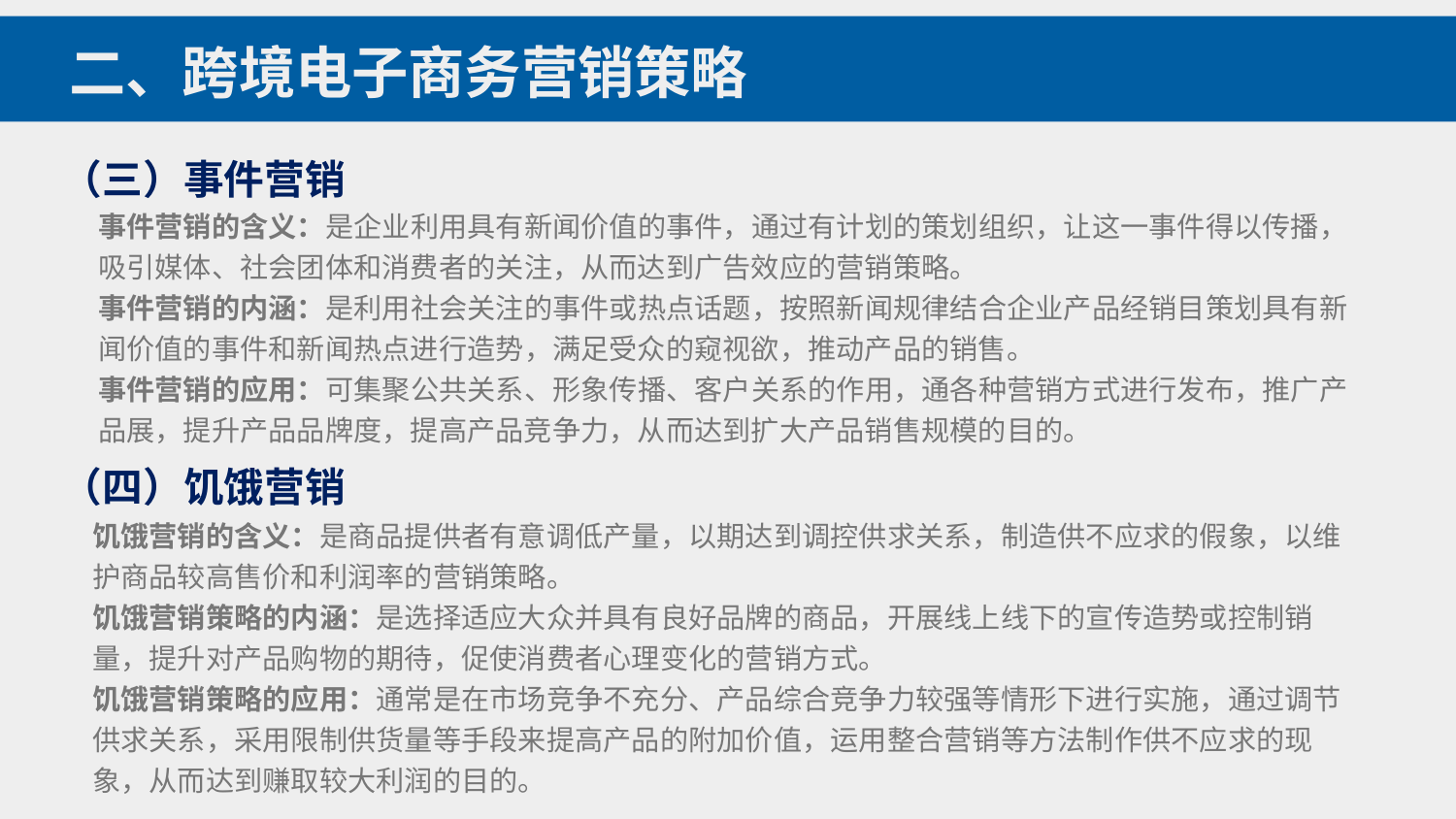

二、跨境电子商务营销策略
（三）事件营销
事件营销的含义：是企业利用具有新闻价值的事件，通过有计划的策划组织，让这一事件得以传播，吸引媒体、社会团体和消费者的关注，从而达到广告效应的营销策略。
事件营销的内涵：是利用社会关注的事件或热点话题，按照新闻规律结合企业产品经销目策划具有新闻价值的事件和新闻热点进行造势，满足受众的窥视欲，推动产品的销售。
事件营销的应用：可集聚公共关系、形象传播、客户关系的作用，通各种营销方式进行发布，推广产品展，提升产品品牌度，提高产品竞争力，从而达到扩大产品销售规模的目的。
（四）饥饿营销
饥饿营销的含义：是商品提供者有意调低产量，以期达到调控供求关系，制造供不应求的假象，以维护商品较高售价和利润率的营销策略。
饥饿营销策略的内涵：是选择适应大众并具有良好品牌的商品，开展线上线下的宣传造势或控制销量，提升对产品购物的期待，促使消费者心理变化的营销方式。
饥饿营销策略的应用：通常是在市场竞争不充分、产品综合竞争力较强等情形下进行实施，通过调节供求关系，采用限制供货量等手段来提高产品的附加价值，运用整合营销等方法制作供不应求的现象，从而达到赚取较大利润的目的。